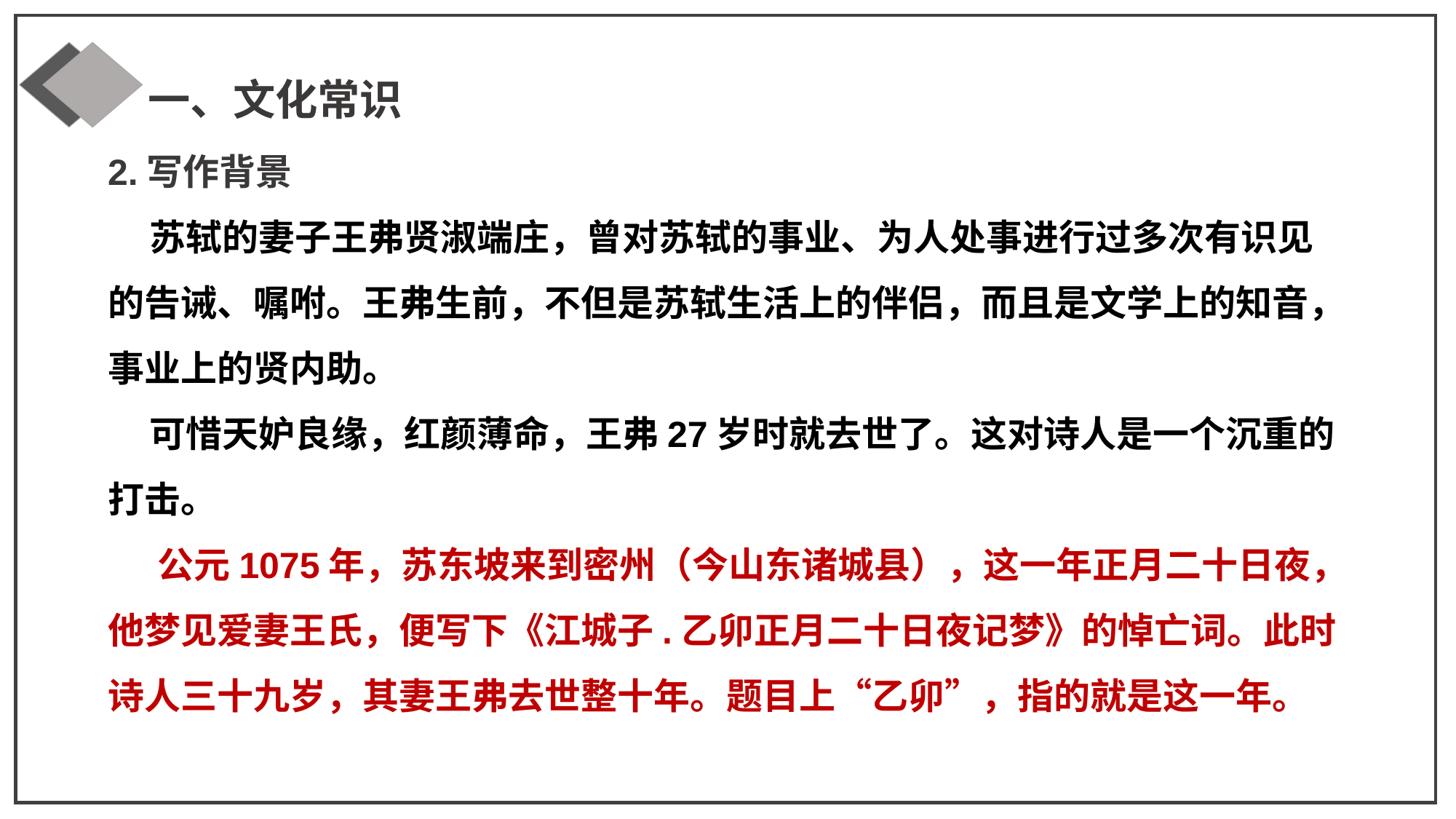

一、文化常识
2.写作背景
    苏轼的妻子王弗贤淑端庄，曾对苏轼的事业、为人处事进行过多次有识见的告诫、嘱咐。王弗生前，不但是苏轼生活上的伴侣，而且是文学上的知音，事业上的贤内助。
    可惜天妒良缘，红颜薄命，王弗27岁时就去世了。这对诗人是一个沉重的打击。
     公元1075年，苏东坡来到密州（今山东诸城县），这一年正月二十日夜，他梦见爱妻王氏，便写下《江城子.乙卯正月二十日夜记梦》的悼亡词。此时诗人三十九岁，其妻王弗去世整十年。题目上“乙卯”，指的就是这一年。